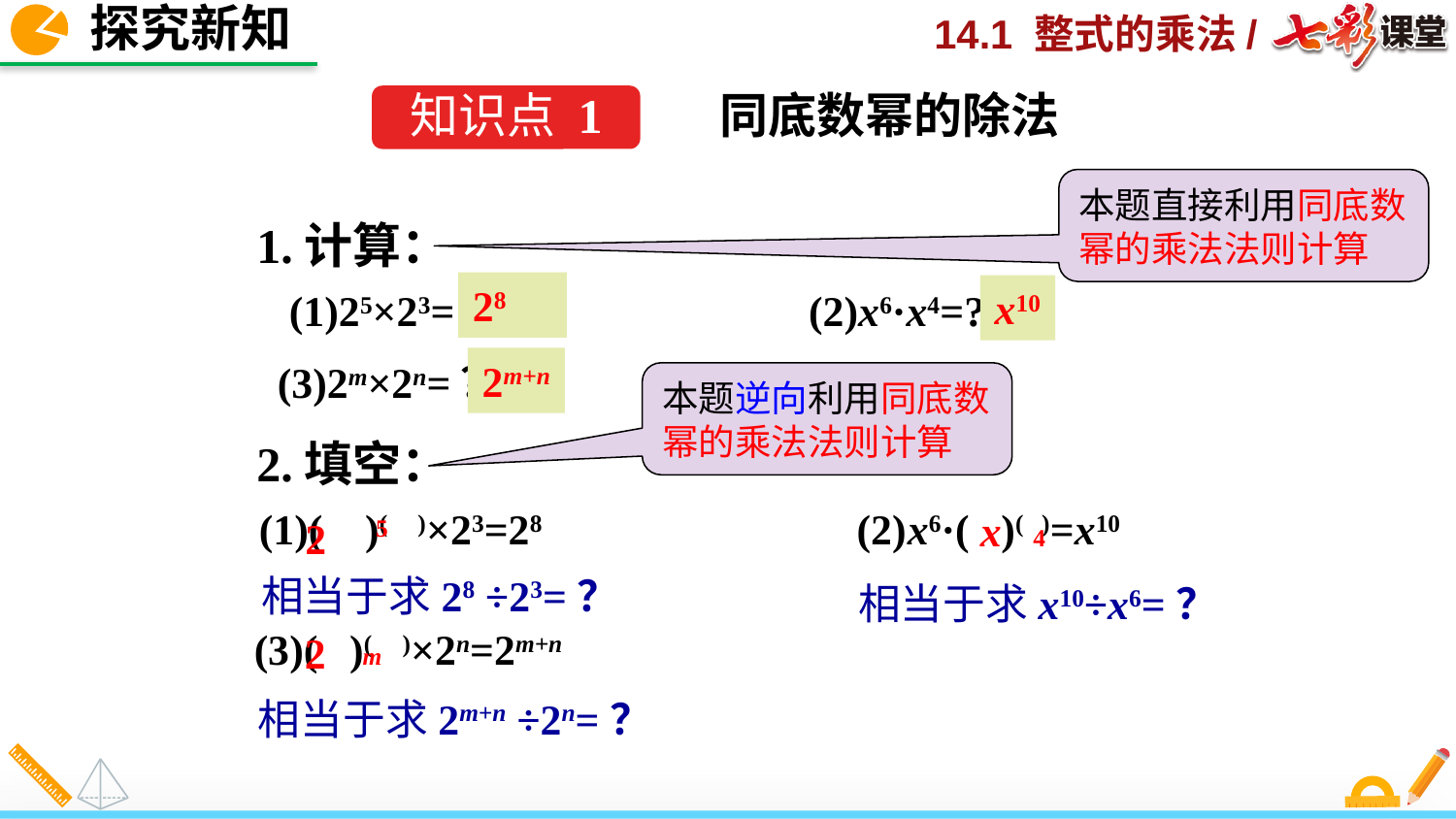

探究新知

同底数幂的除法

知识点 1
本题直接利用同底数幂的乘法法则计算
1.计算：
28
x10
(1)25×23=？                              (2)x6·x4=?
2m+n
(3)2m×2n=？
本题逆向利用同底数幂的乘法法则计算
2.填空：
(1)(    )(     )×23=28                              (2)x6·(   )(   )=x10
x
5
2
4
相当于求28 ÷23=？
相当于求x10÷x6=？
(3)(   )(     )×2n=2m+n
2
m
相当于求2m+n ÷2n=？